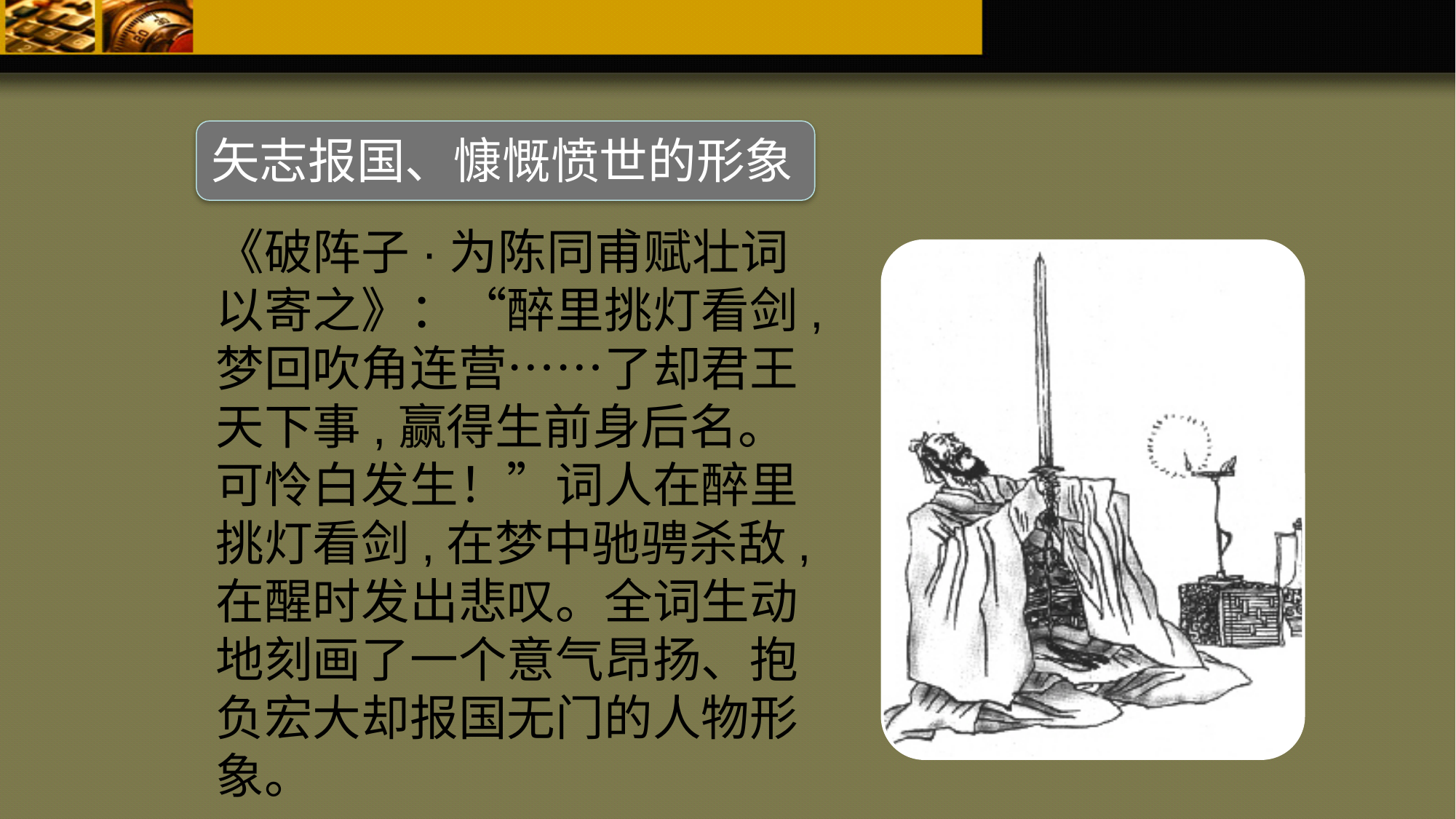

矢志报国、慷慨愤世的形象

《破阵子·为陈同甫赋壮词以寄之》：“醉里挑灯看剑,梦回吹角连营……了却君王天下事,赢得生前身后名。可怜白发生！”词人在醉里挑灯看剑,在梦中驰骋杀敌,在醒时发出悲叹。全词生动地刻画了一个意气昂扬、抱负宏大却报国无门的人物形象。